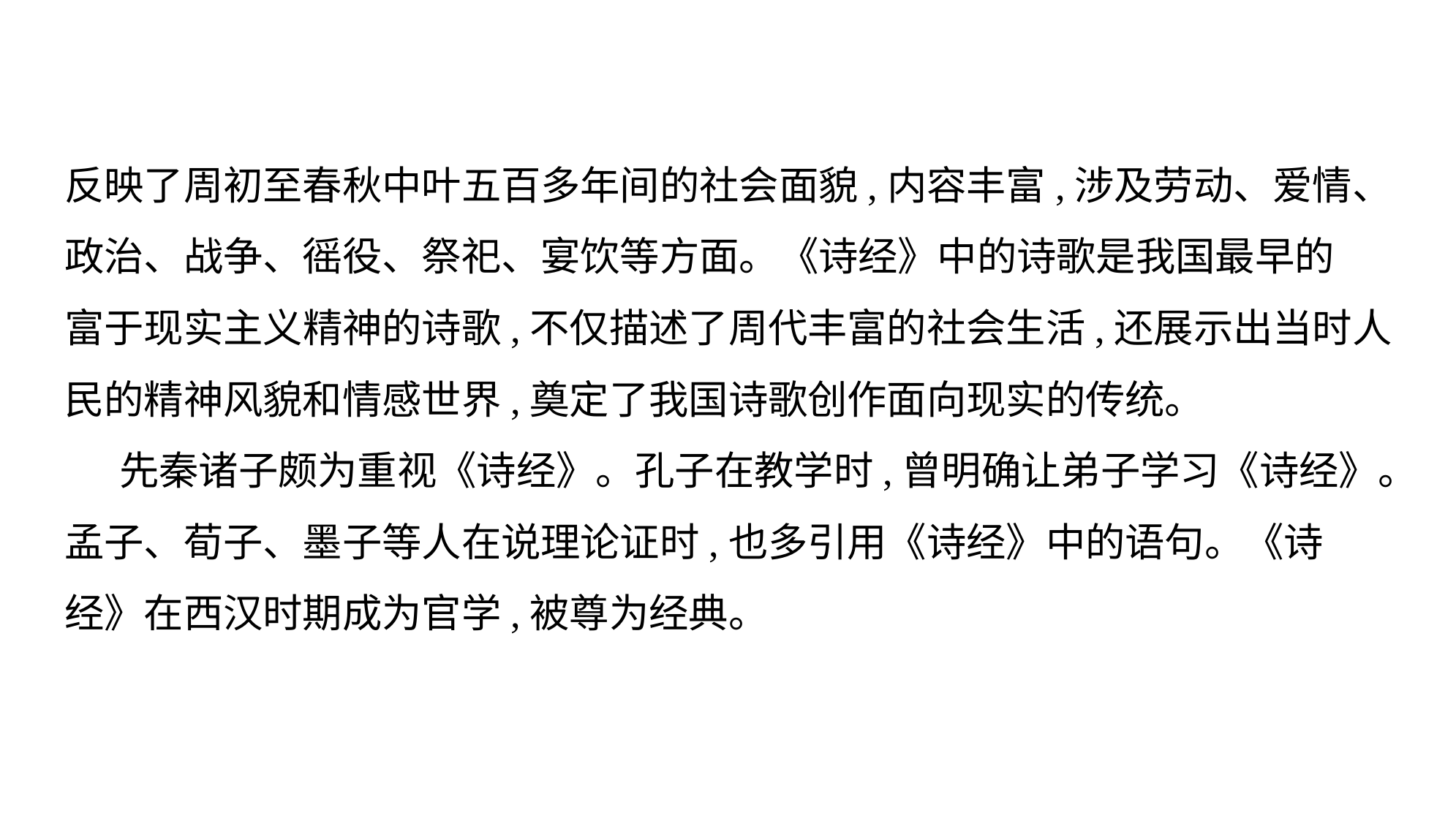

反映了周初至春秋中叶五百多年间的社会面貌,内容丰富,涉及劳动、爱情、
政治、战争、徭役、祭祀、宴饮等方面。《诗经》中的诗歌是我国最早的
富于现实主义精神的诗歌,不仅描述了周代丰富的社会生活,还展示出当时人
民的精神风貌和情感世界,奠定了我国诗歌创作面向现实的传统。
先秦诸子颇为重视《诗经》。孔子在教学时,曾明确让弟子学习《诗经》。
孟子、荀子、墨子等人在说理论证时,也多引用《诗经》中的语句。《诗
经》在西汉时期成为官学,被尊为经典。